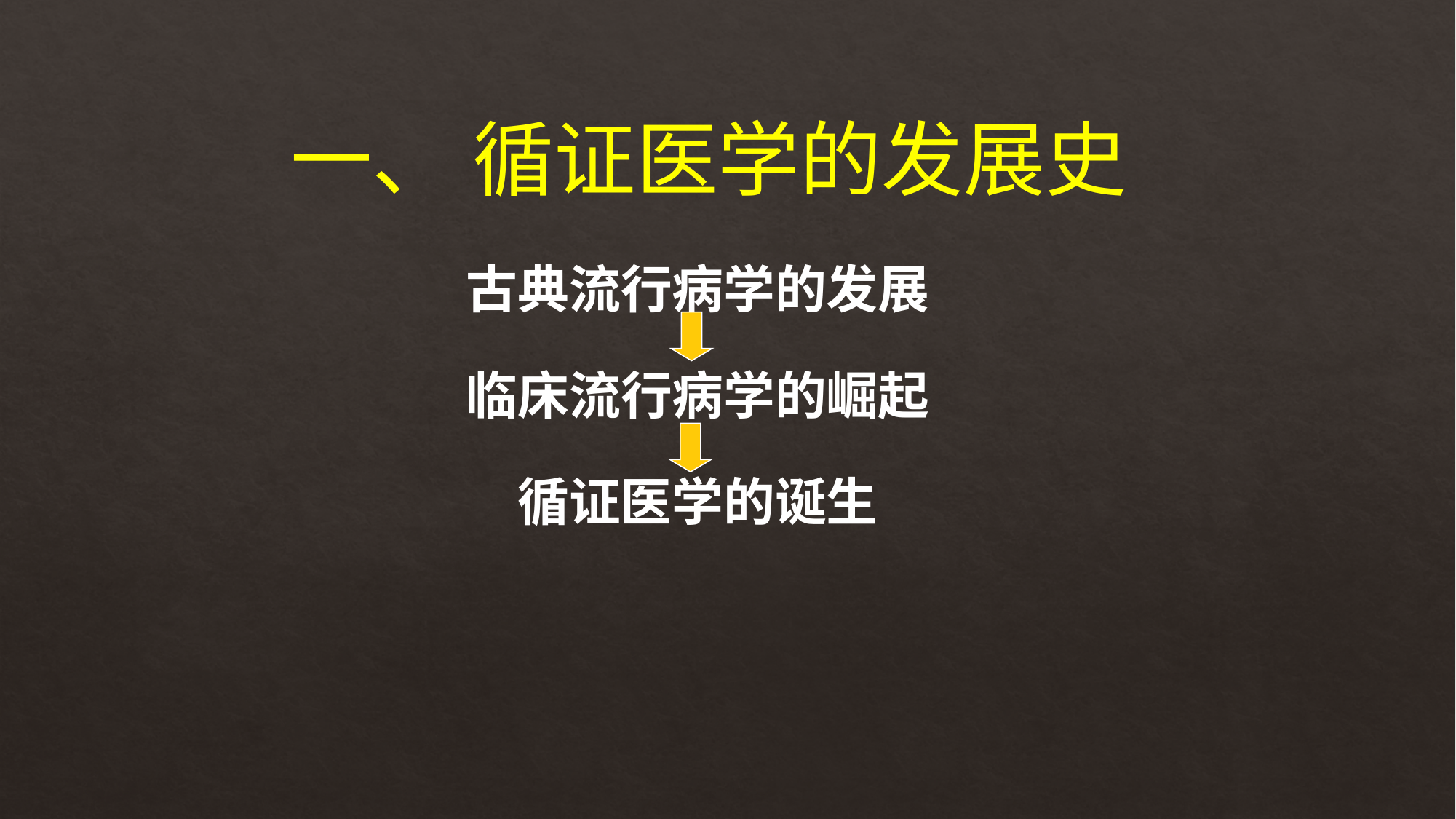

一、 循证医学的发展史
  古典流行病学的发展
  临床流行病学的崛起
  循证医学的诞生